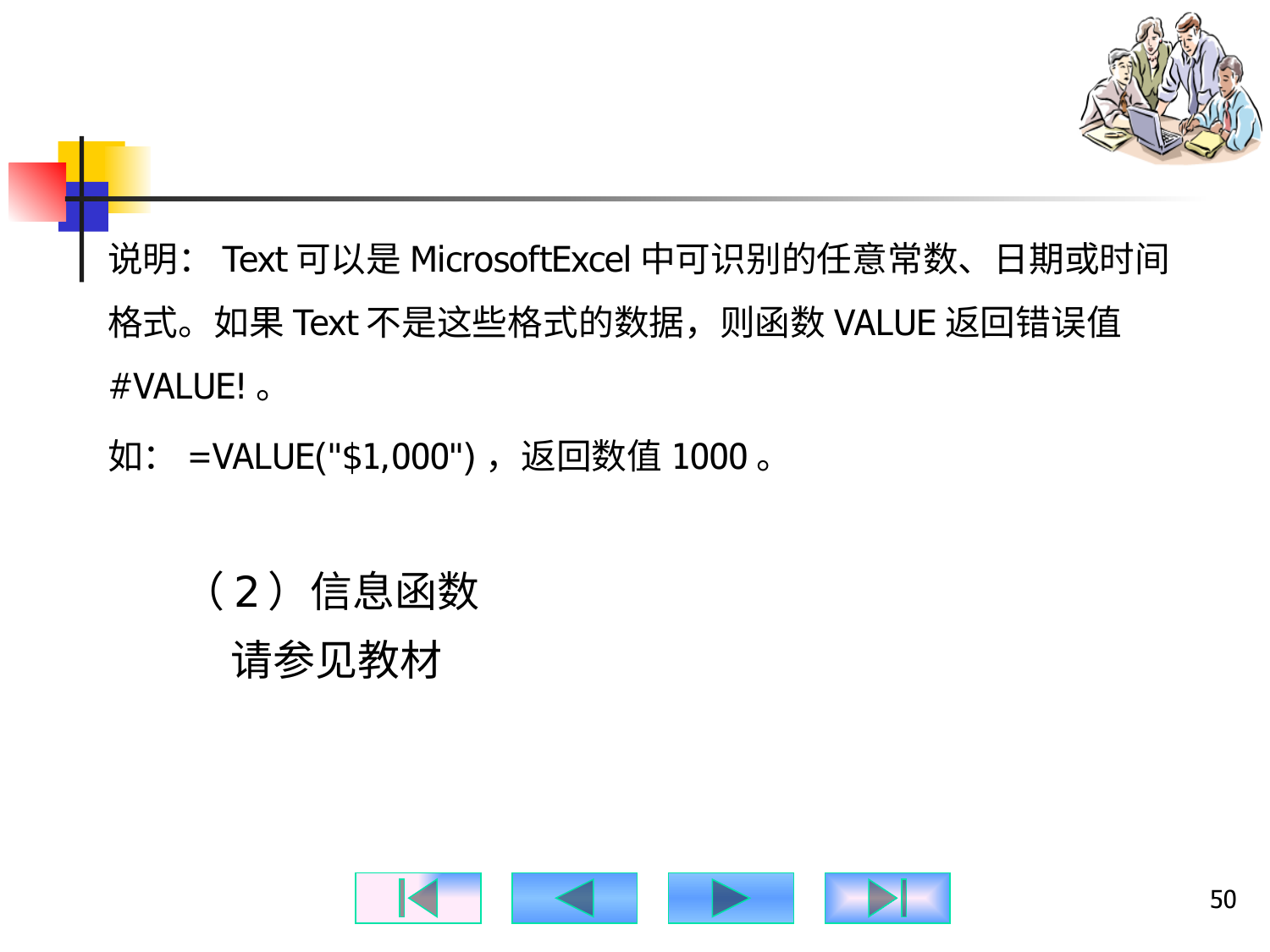

#
说明：Text可以是MicrosoftExcel中可识别的任意常数、日期或时间格式。如果Text不是这些格式的数据，则函数VALUE返回错误值#VALUE!。
如：=VALUE("$1,000")，返回数值1000。

（2）信息函数
    请参见教材

50